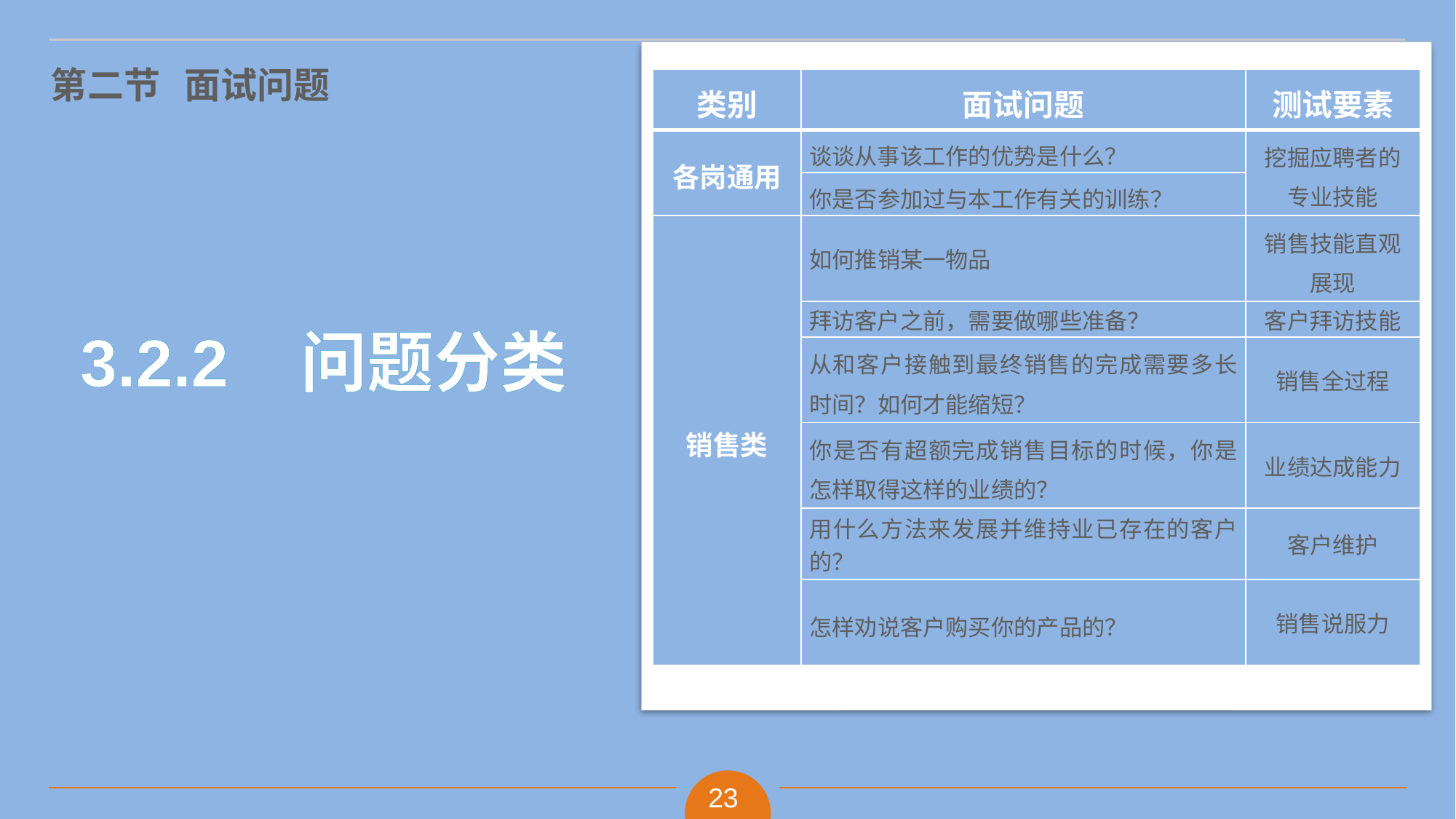

| 类别 | 面试问题 | 测试要素 |
| --- | --- | --- |
| 各岗通用 | 谈谈从事该工作的优势是什么？ | 挖掘应聘者的专业技能 |
|  | 你是否参加过与本工作有关的训练？ |  |
| 销售类 | 如何推销某一物品 | 销售技能直观展现 |
|  | 拜访客户之前，需要做哪些准备？ | 客户拜访技能 |
|  | 从和客户接触到最终销售的完成需要多长时间？如何才能缩短？ | 销售全过程 |
|  | 你是否有超额完成销售目标的时候，你是怎样取得这样的业绩的？ | 业绩达成能力 |
|  | 用什么方法来发展并维持业已存在的客户的？ | 客户维护 |
|  | 怎样劝说客户购买你的产品的？ | 销售说服力 |
3.2.2   问题分类